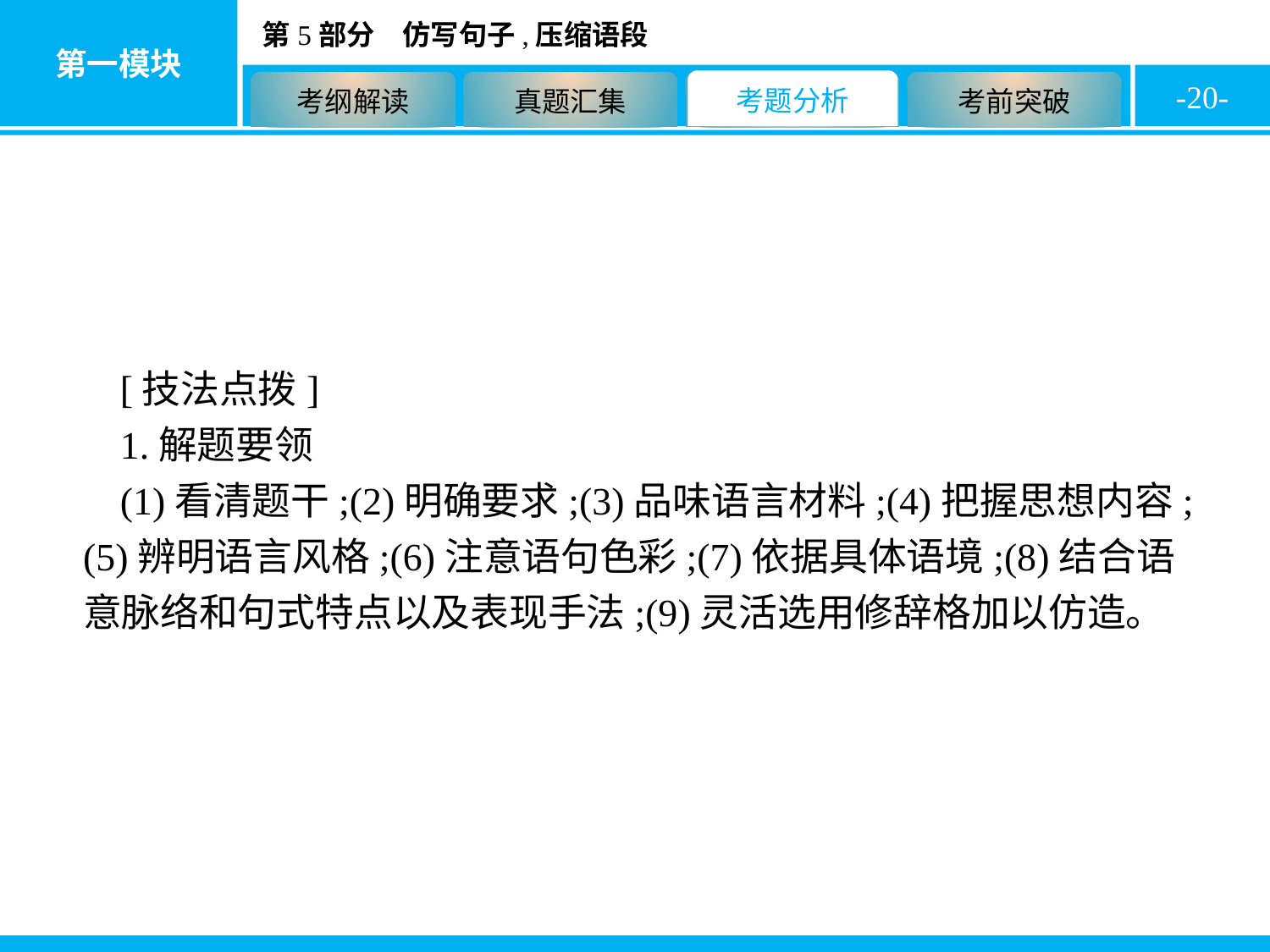

-20-
[技法点拨]
1.解题要领
(1)看清题干;(2)明确要求;(3)品味语言材料;(4)把握思想内容;(5)辨明语言风格;(6)注意语句色彩;(7)依据具体语境;(8)结合语意脉络和句式特点以及表现手法;(9)灵活选用修辞格加以仿造。